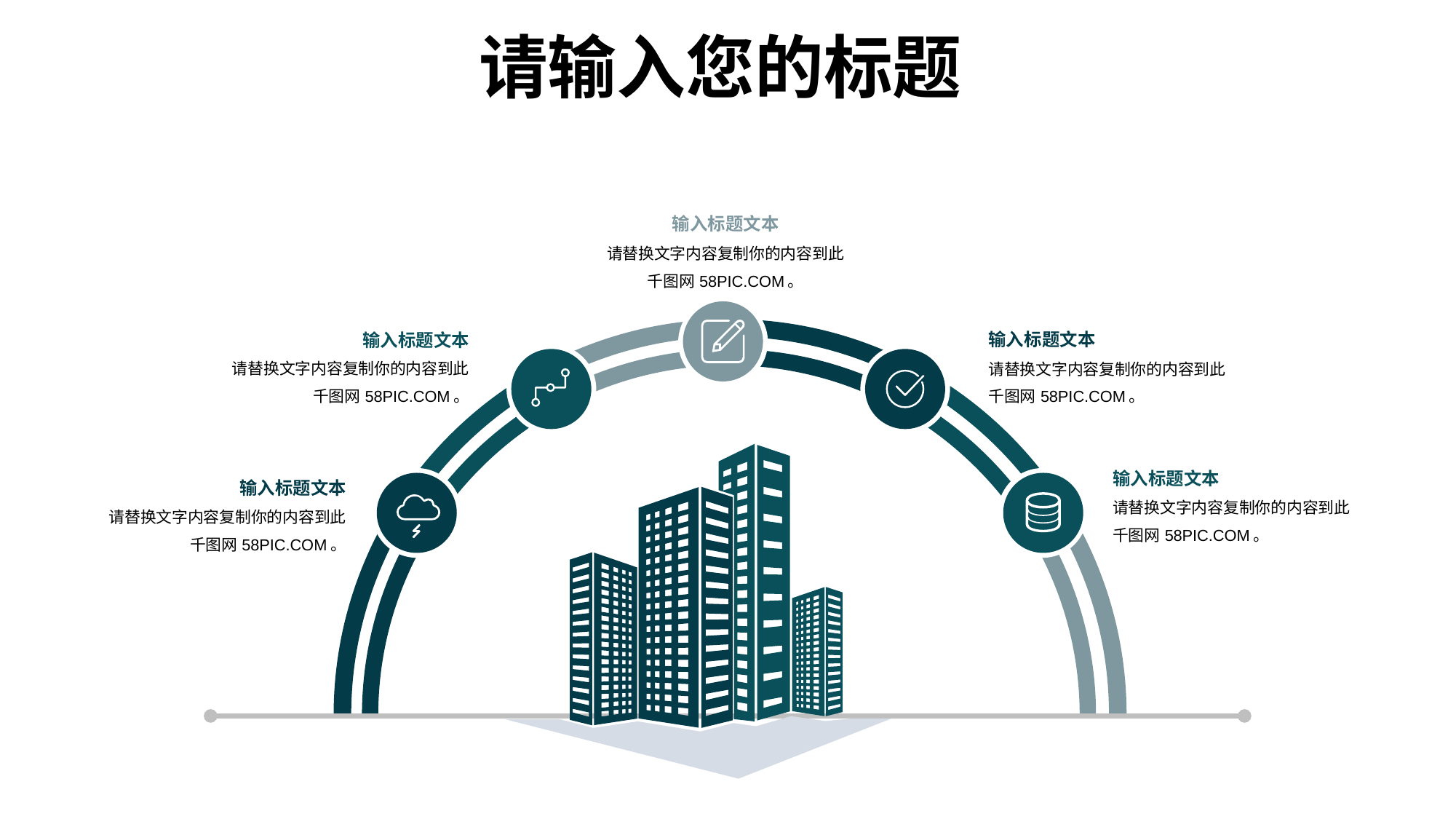

输入标题文本
请替换文字内容复制你的内容到此
千图网58PIC.COM。

输入标题文本

请替换文字内容复制你的内容到此
千图网58PIC.COM。

输入标题文本

请替换文字内容复制你的内容到此
千图网58PIC.COM。
输入标题文本

请替换文字内容复制你的内容到此
千图网58PIC.COM。

输入标题文本
请替换文字内容复制你的内容到此
千图网58PIC.COM。